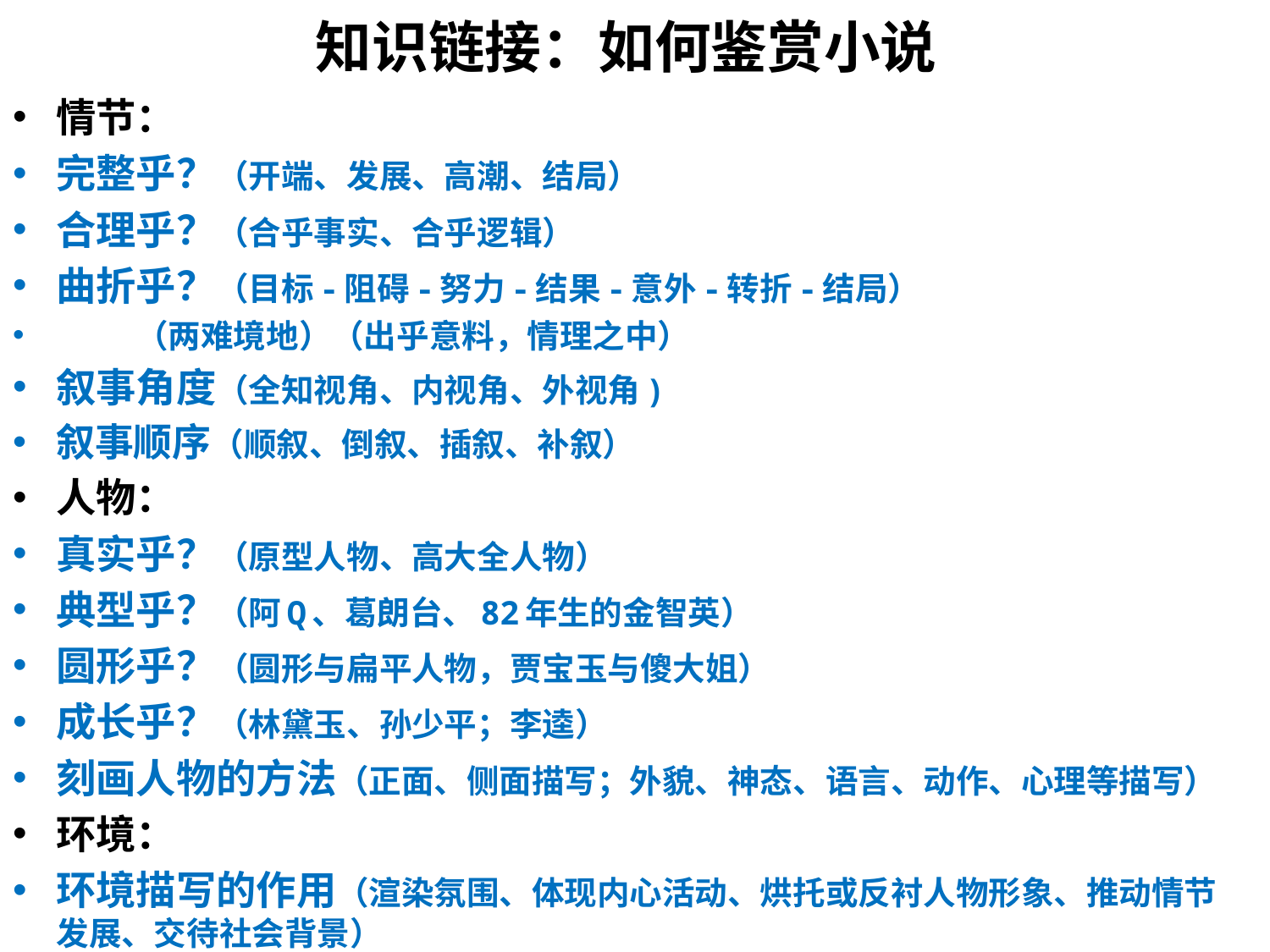

# 知识链接：如何鉴赏小说
情节：
完整乎？（开端、发展、高潮、结局）
合理乎？（合乎事实、合乎逻辑）
曲折乎？（目标-阻碍-努力-结果-意外-转折-结局）
          （两难境地）（出乎意料，情理之中）
叙事角度（全知视角、内视角、外视角)
叙事顺序（顺叙、倒叙、插叙、补叙）
人物：
真实乎？（原型人物、高大全人物）
典型乎？（阿Q、葛朗台、82年生的金智英）
圆形乎？（圆形与扁平人物，贾宝玉与傻大姐）
成长乎？（林黛玉、孙少平；李逵）
刻画人物的方法（正面、侧面描写；外貌、神态、语言、动作、心理等描写）
环境：
环境描写的作用（渲染氛围、体现内心活动、烘托或反衬人物形象、推动情节发展、交待社会背景）